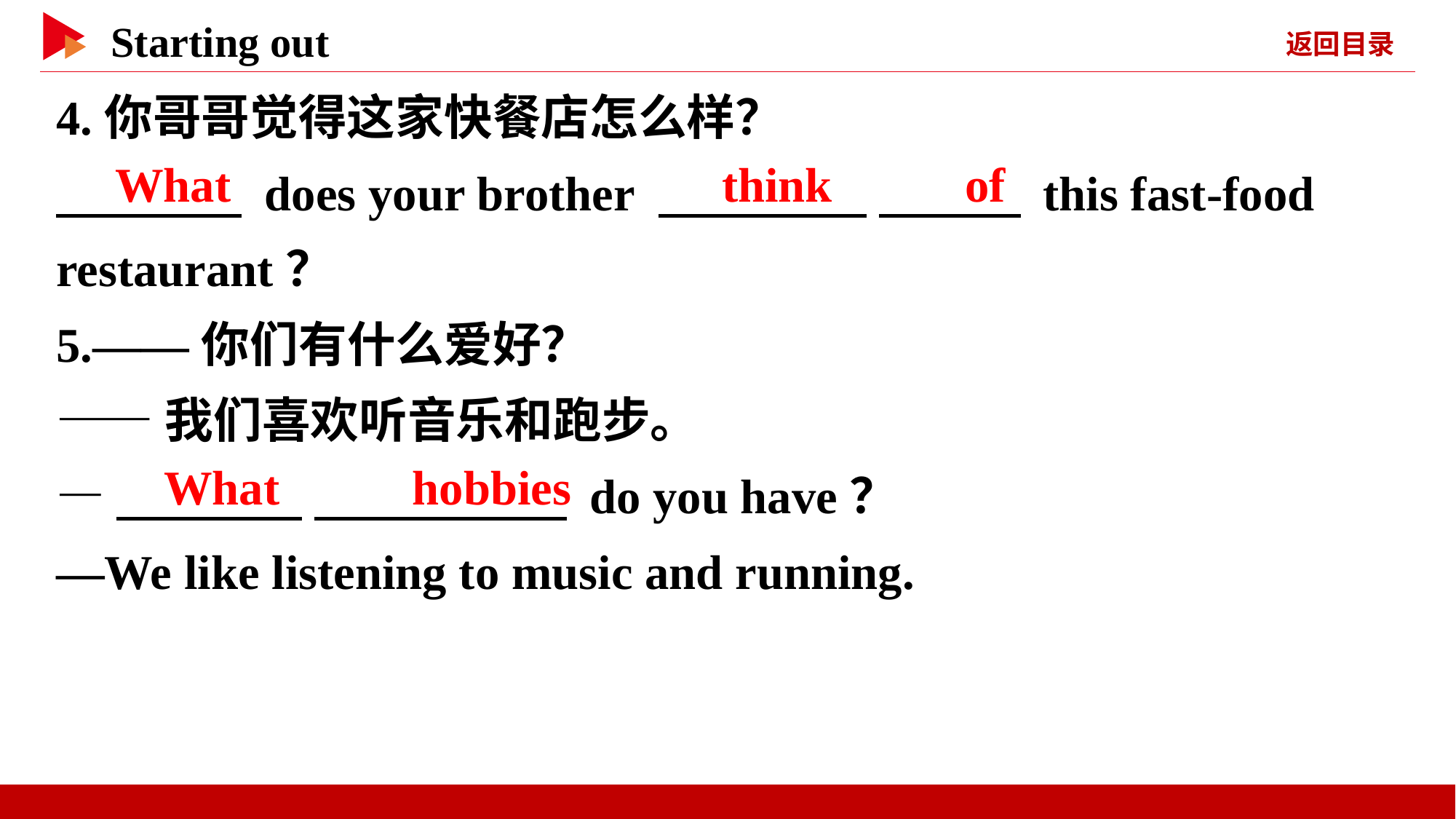

4.你哥哥觉得这家快餐店怎么样？
　        　 does your brother 　          　 　    　 this fast-food restaurant？
5.——你们有什么爱好？
——我们喜欢听音乐和跑步。
—　        　 　              　 do you have？
—We like listening to music and running.
　What
　think　 　of
　What　 　hobbies